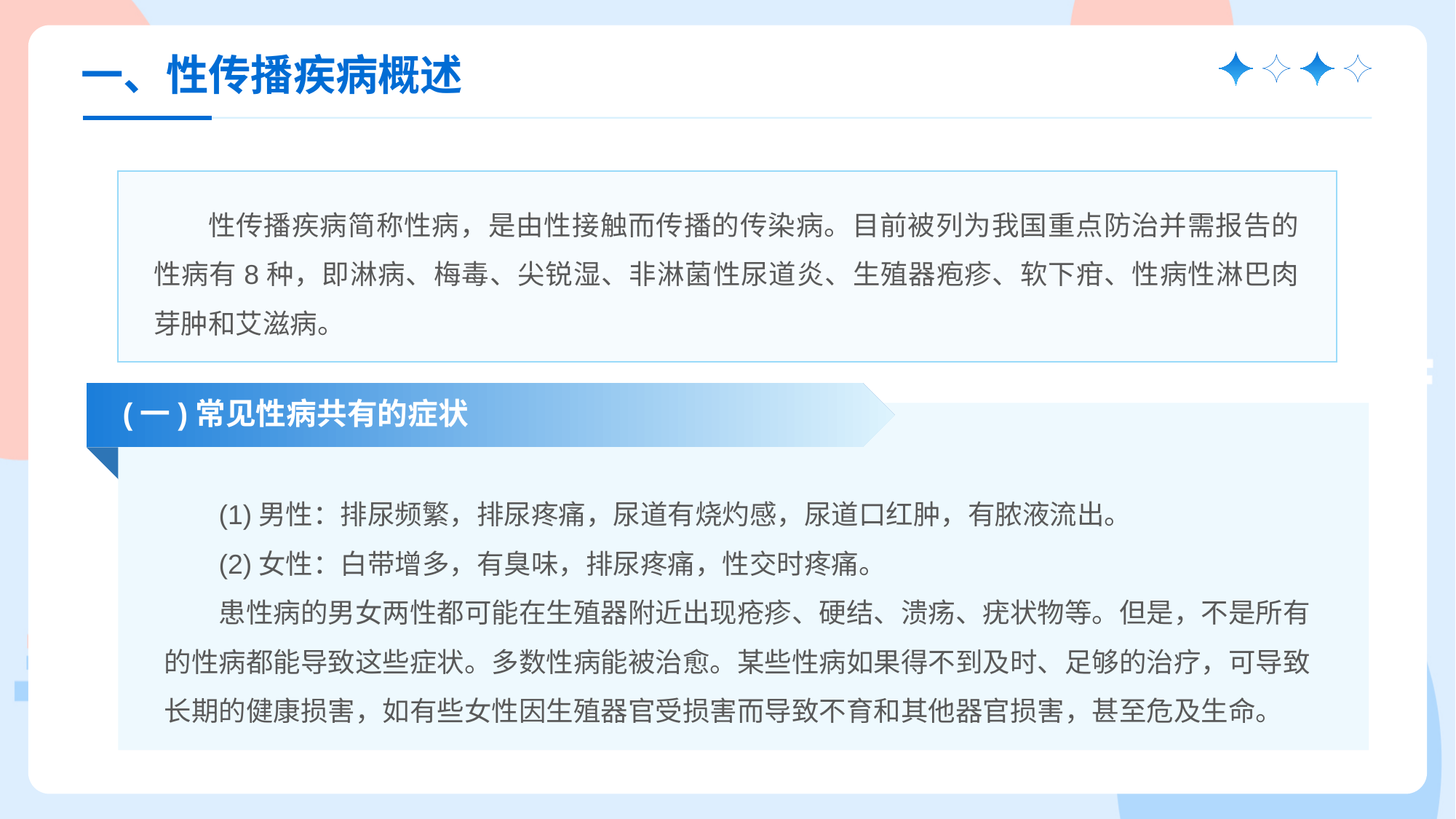

一、性传播疾病概述
.
性传播疾病简称性病，是由性接触而传播的传染病。目前被列为我国重点防治并需报告的性病有8种，即淋病、梅毒、尖锐湿、非淋菌性尿道炎、生殖器疱疹、软下疳、性病性淋巴肉芽肿和艾滋病。
 (一)常见性病共有的症状

(1)男性：排尿频繁，排尿疼痛，尿道有烧灼感，尿道口红肿，有脓液流出。
(2)女性：白带增多，有臭味，排尿疼痛，性交时疼痛。
患性病的男女两性都可能在生殖器附近出现疮疹、硬结、溃疡、疣状物等。但是，不是所有的性病都能导致这些症状。多数性病能被治愈。某些性病如果得不到及时、足够的治疗，可导致长期的健康损害，如有些女性因生殖器官受损害而导致不育和其他器官损害，甚至危及生命。